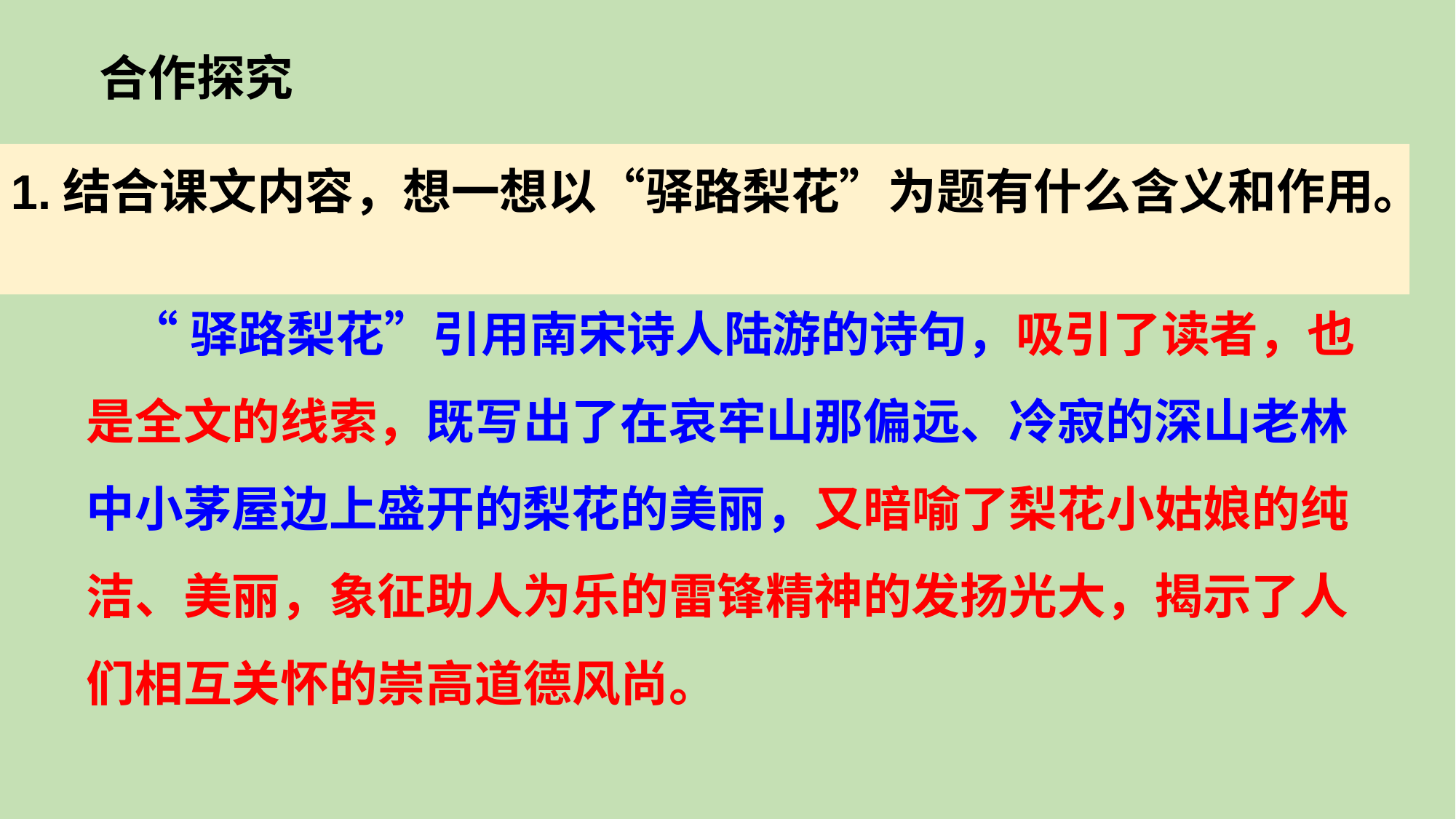

合作探究
1.结合课文内容，想一想以“驿路梨花”为题有什么含义和作用。
    “驿路梨花”引用南宋诗人陆游的诗句，吸引了读者，也是全文的线索，既写出了在哀牢山那偏远、冷寂的深山老林中小茅屋边上盛开的梨花的美丽，又暗喻了梨花小姑娘的纯洁、美丽，象征助人为乐的雷锋精神的发扬光大，揭示了人们相互关怀的崇高道德风尚。